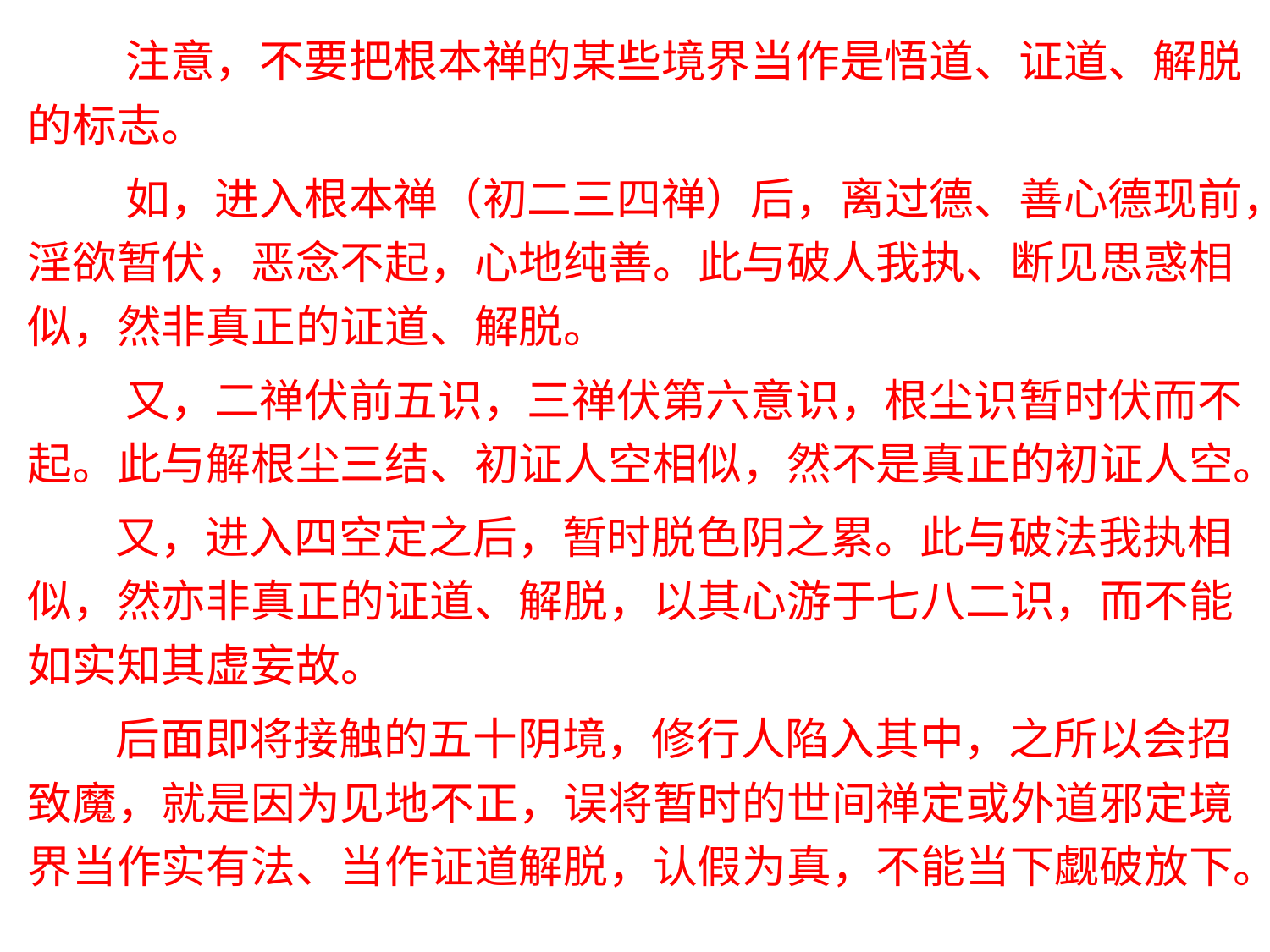

注意，不要把根本禅的某些境界当作是悟道、证道、解脱的标志。
         如，进入根本禅（初二三四禅）后，离过德、善心德现前，淫欲暂伏，恶念不起，心地纯善。此与破人我执、断见思惑相似，然非真正的证道、解脱。
         又，二禅伏前五识，三禅伏第六意识，根尘识暂时伏而不起。此与解根尘三结、初证人空相似，然不是真正的初证人空。
        又，进入四空定之后，暂时脱色阴之累。此与破法我执相似，然亦非真正的证道、解脱，以其心游于七八二识，而不能如实知其虚妄故。
        后面即将接触的五十阴境，修行人陷入其中，之所以会招致魔，就是因为见地不正，误将暂时的世间禅定或外道邪定境界当作实有法、当作证道解脱，认假为真，不能当下觑破放下。